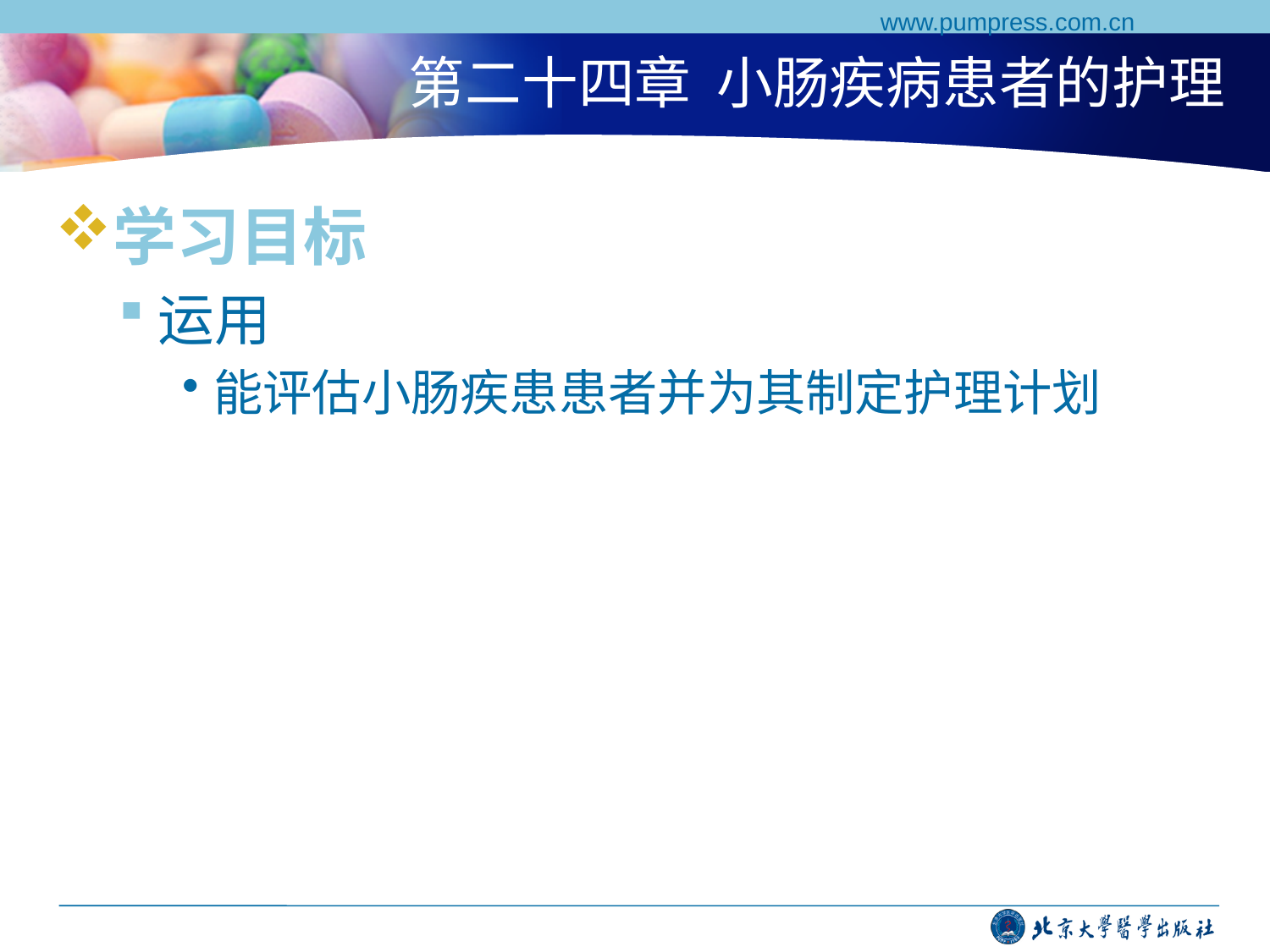

www.pumpress.com.cn
# 第二十四章  小肠疾病患者的护理
学习目标
运用
能评估小肠疾患患者并为其制定护理计划